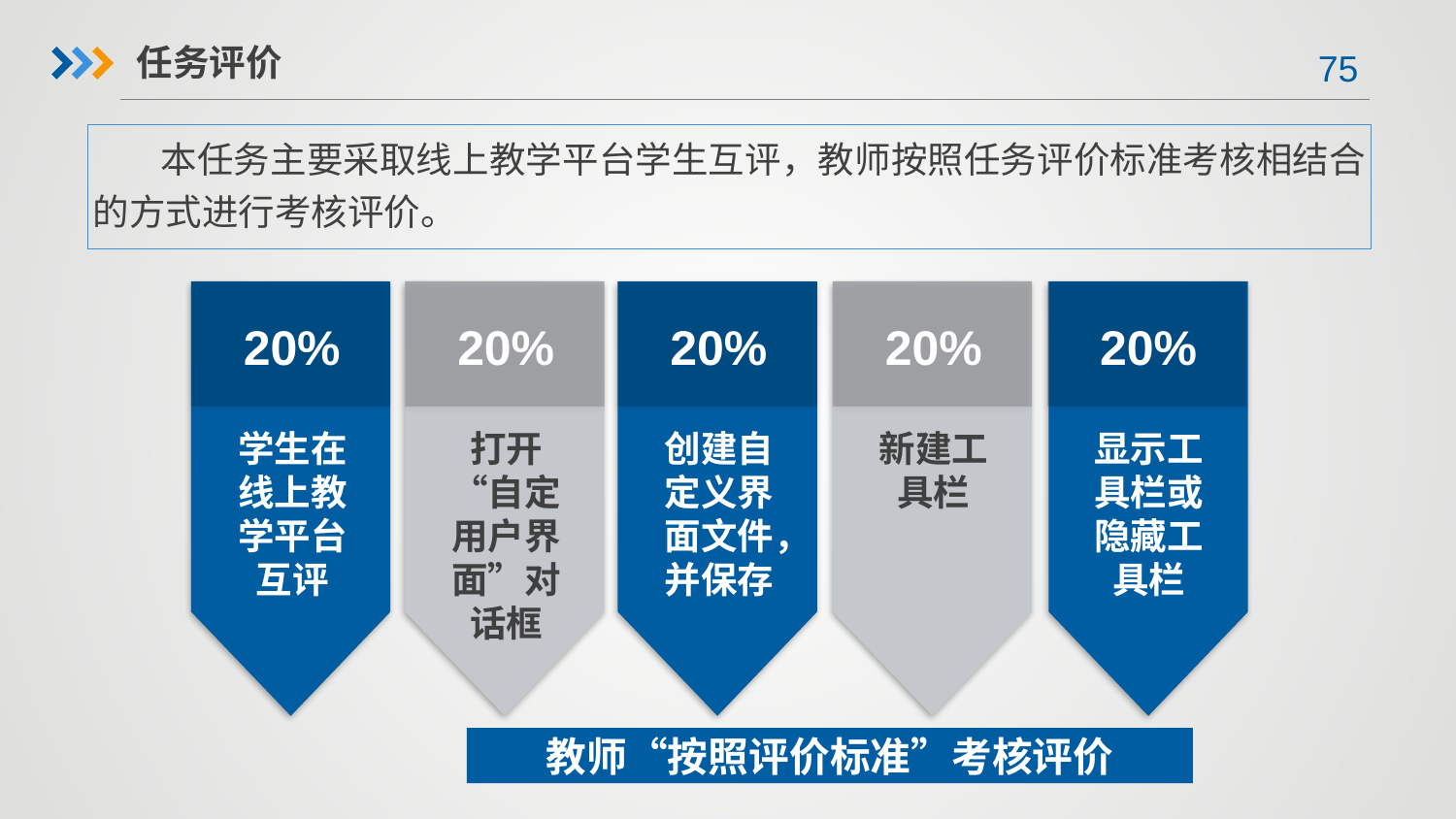

任务评价
       本任务主要采取线上教学平台学生互评，教师按照任务评价标准考核相结合的方式进行考核评价。

20%
20%
20%
20%
20%
新建工具栏
学生在线上教学平台互评
打开“自定用户界面”对话框
创建自定义界面文件，并保存
显示工具栏或隐藏工具栏
教师“按照评价标准”考核评价